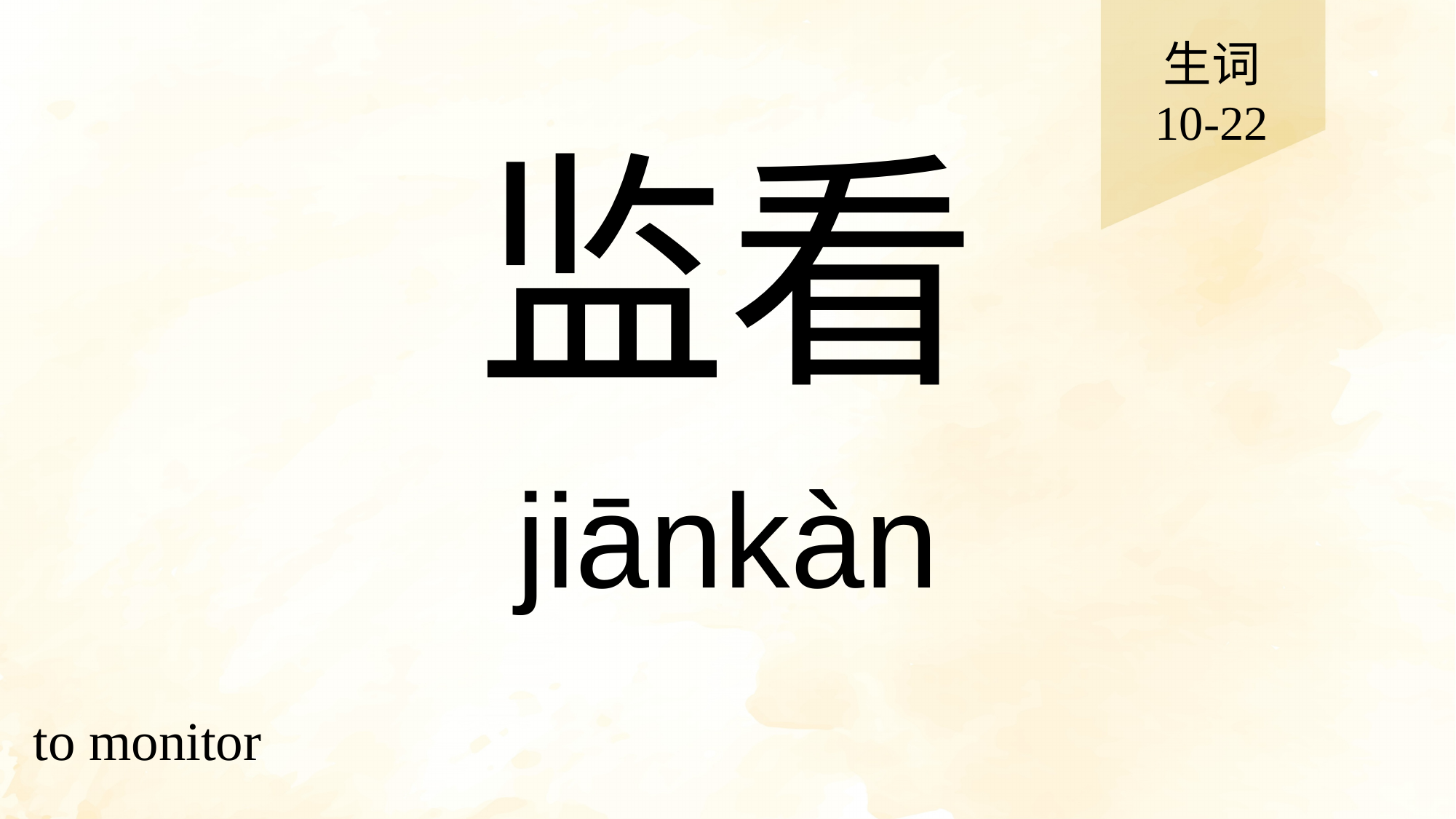

生词
10-22
# 监看
jiānkàn
to monitor